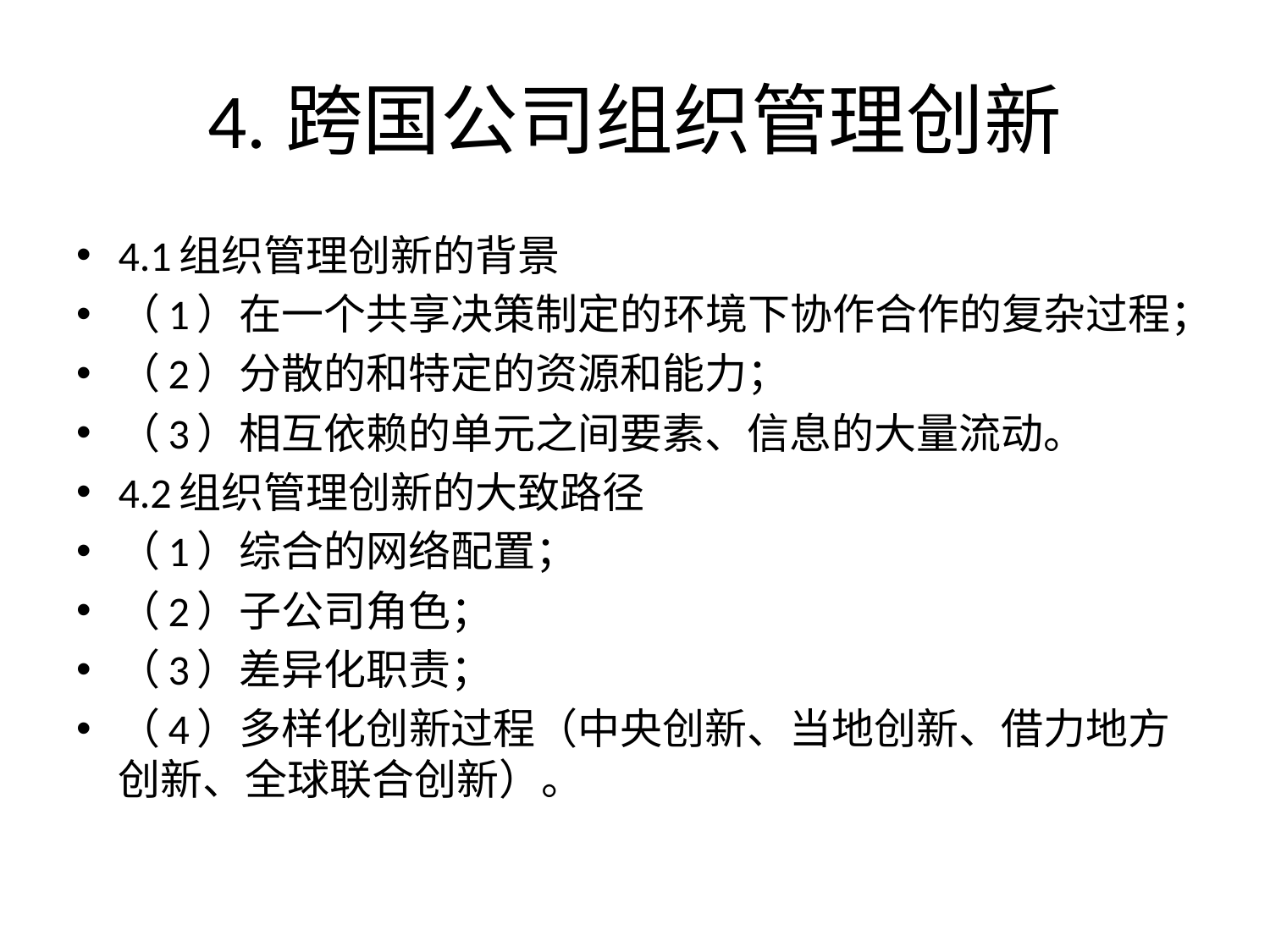

# 4.跨国公司组织管理创新
4.1组织管理创新的背景
（1）在一个共享决策制定的环境下协作合作的复杂过程；
（2）分散的和特定的资源和能力；
（3）相互依赖的单元之间要素、信息的大量流动。
4.2组织管理创新的大致路径
（1）综合的网络配置；
（2）子公司角色；
（3）差异化职责；
（4）多样化创新过程（中央创新、当地创新、借力地方创新、全球联合创新）。